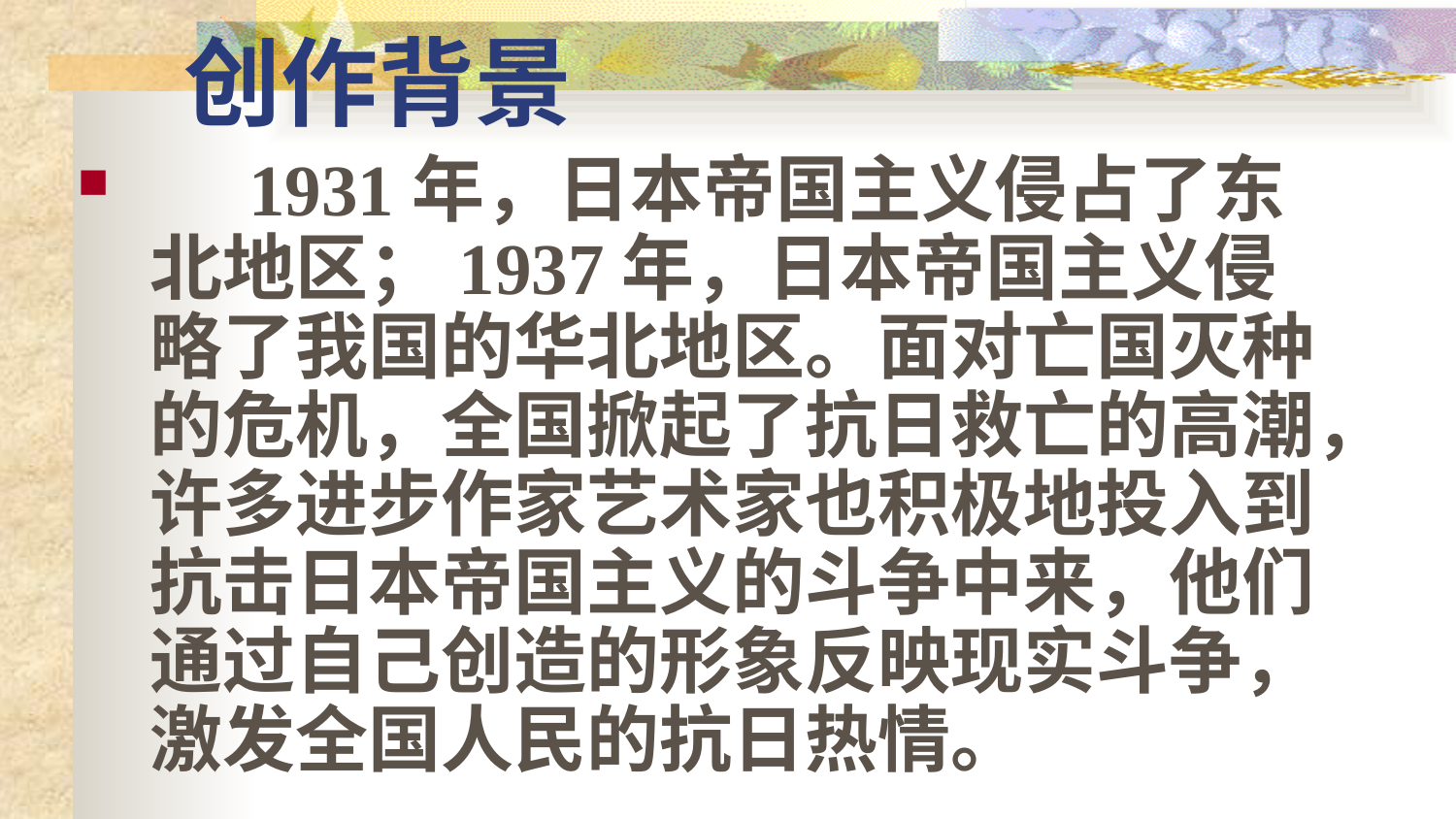

# 创作背景
       1931年，日本帝国主义侵占了东北地区；1937年，日本帝国主义侵略了我国的华北地区。面对亡国灭种的危机，全国掀起了抗日救亡的高潮，许多进步作家艺术家也积极地投入到抗击日本帝国主义的斗争中来，他们通过自己创造的形象反映现实斗争，激发全国人民的抗日热情。